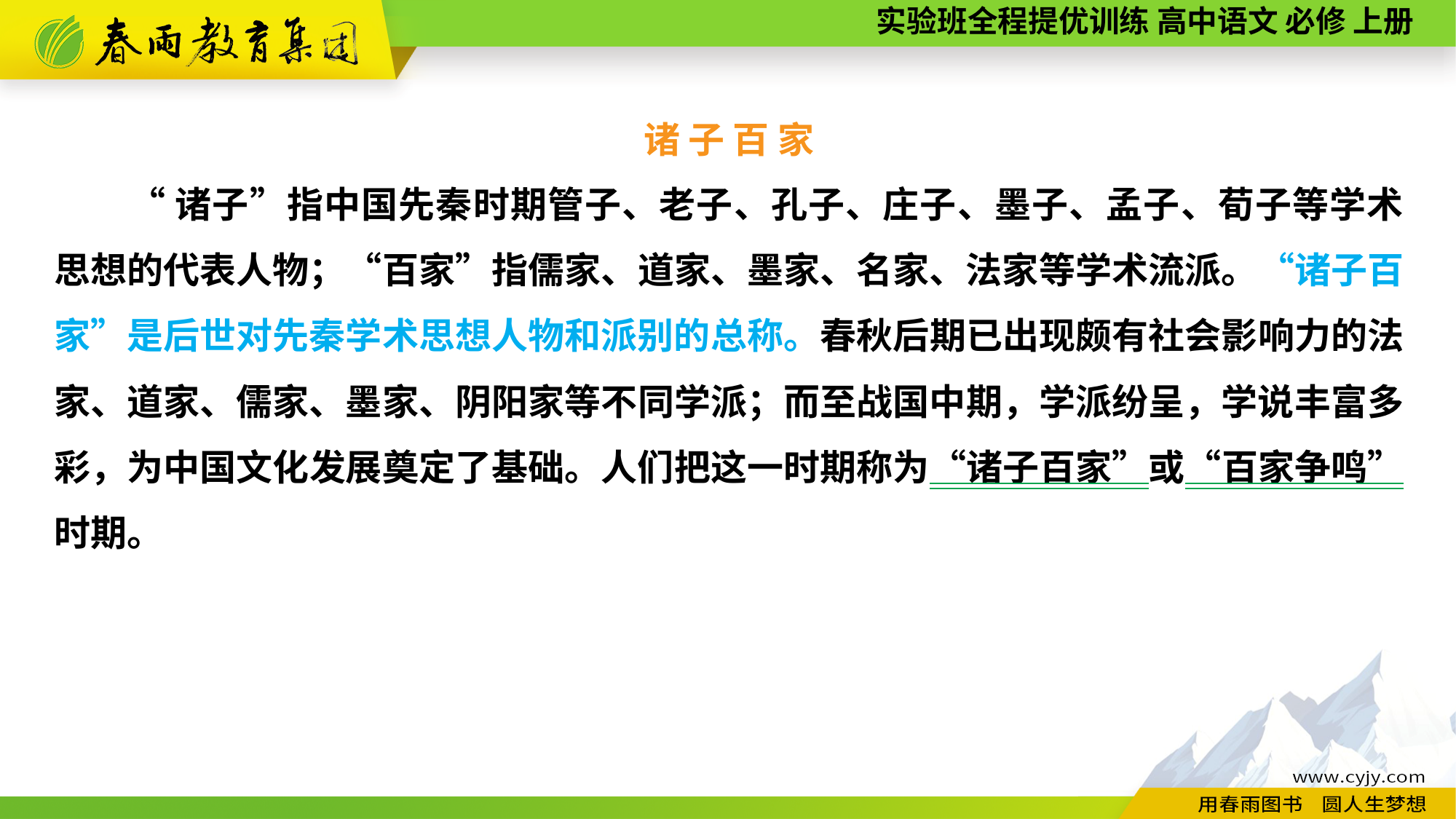

诸 子 百 家
“诸子”指中国先秦时期管子、老子、孔子、庄子、墨子、孟子、荀子等学术思想的代表人物；“百家”指儒家、道家、墨家、名家、法家等学术流派。“诸子百家”是后世对先秦学术思想人物和派别的总称。春秋后期已出现颇有社会影响力的法家、道家、儒家、墨家、阴阳家等不同学派；而至战国中期，学派纷呈，学说丰富多彩，为中国文化发展奠定了基础。人们把这一时期称为“诸子百家”或“百家争鸣”时期。